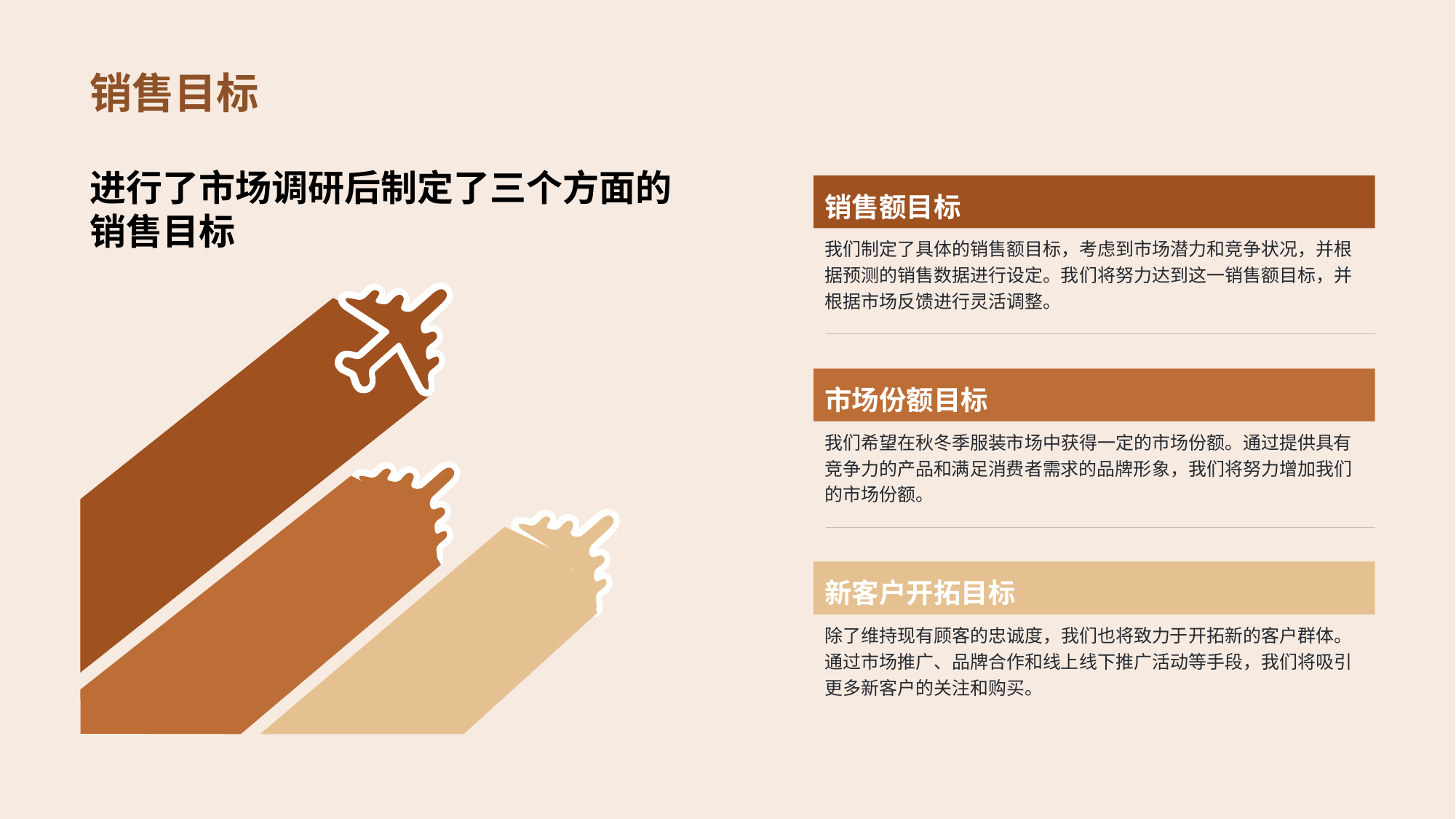

# 销售目标
进行了市场调研后制定了三个方面的销售目标
销售额目标
我们制定了具体的销售额目标，考虑到市场潜力和竞争状况，并根据预测的销售数据进行设定。我们将努力达到这一销售额目标，并根据市场反馈进行灵活调整。

市场份额目标
我们希望在秋冬季服装市场中获得一定的市场份额。通过提供具有竞争力的产品和满足消费者需求的品牌形象，我们将努力增加我们的市场份额。

新客户开拓目标
除了维持现有顾客的忠诚度，我们也将致力于开拓新的客户群体。通过市场推广、品牌合作和线上线下推广活动等手段，我们将吸引更多新客户的关注和购买。